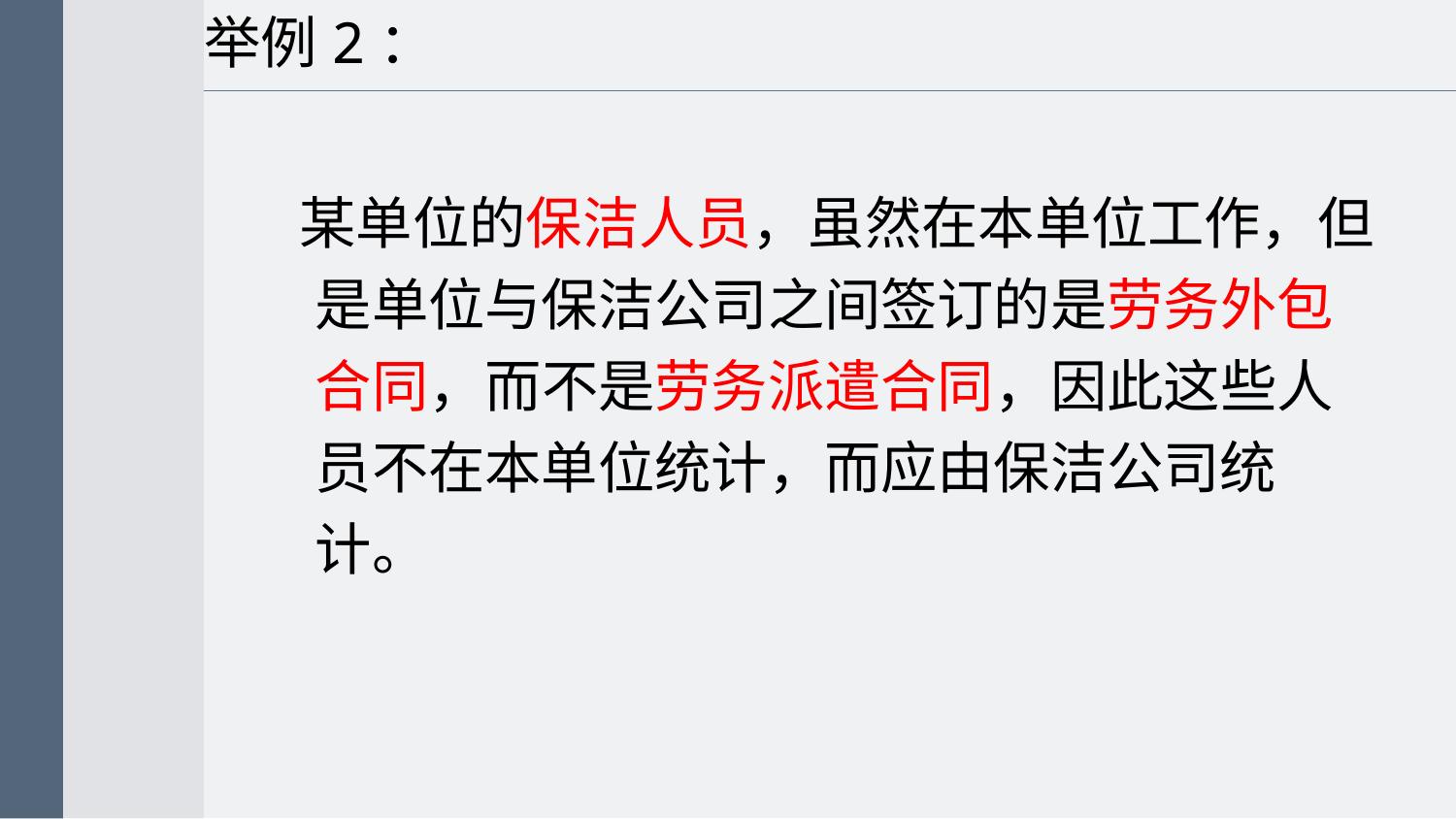

举例2：
  某单位的保洁人员，虽然在本单位工作，但是单位与保洁公司之间签订的是劳务外包合同，而不是劳务派遣合同，因此这些人员不在本单位统计，而应由保洁公司统计。